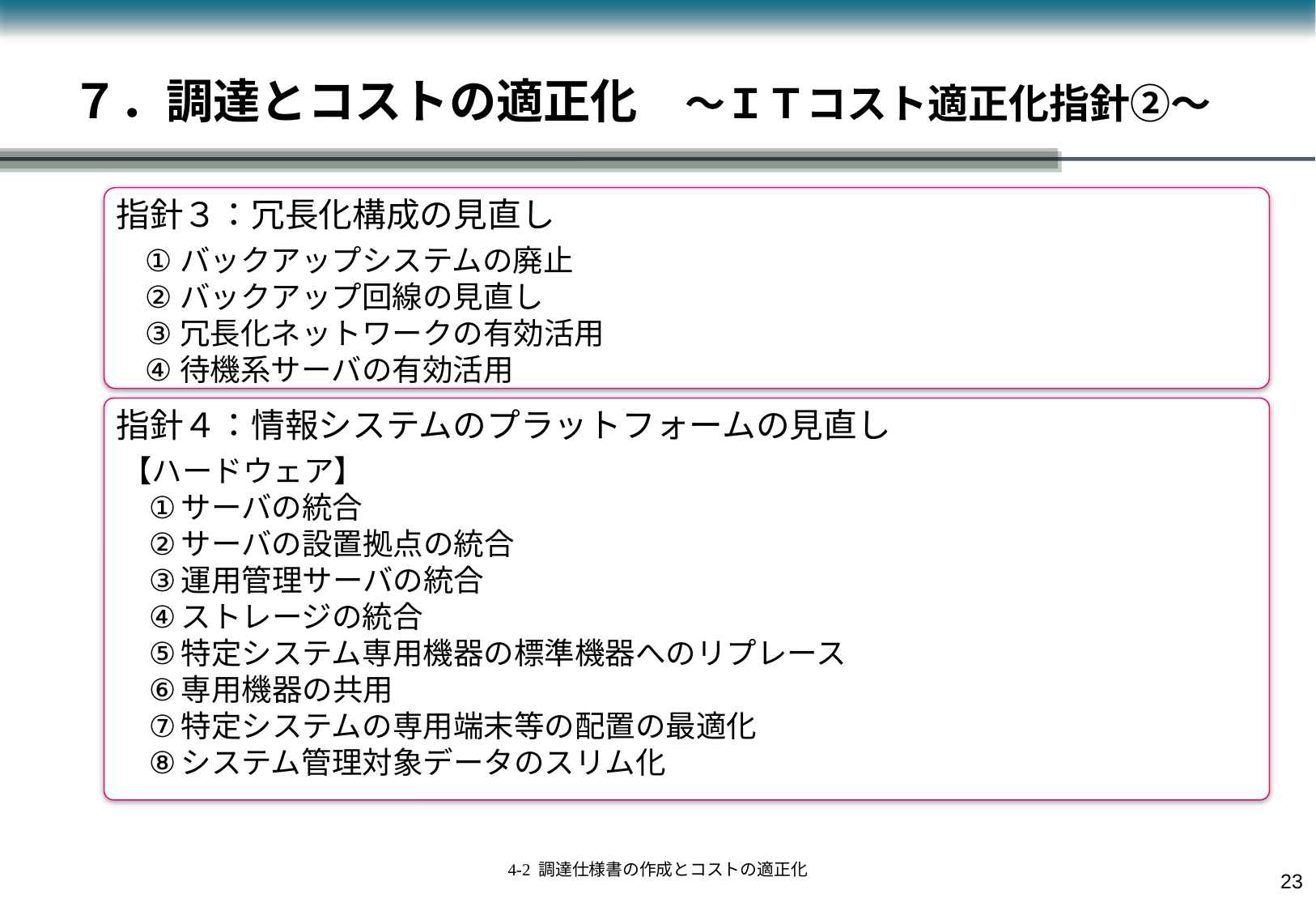

# ７．調達とコストの適正化　～ＩＴコスト適正化指針②～

指針３：冗長化構成の見直し
バックアップシステムの廃止
バックアップ回線の見直し
冗長化ネットワークの有効活用
待機系サーバの有効活用

指針４：情報システムのプラットフォームの見直し
【ハードウェア】
サーバの統合
サーバの設置拠点の統合
運用管理サーバの統合
ストレージの統合
特定システム専用機器の標準機器へのリプレース
専用機器の共用
特定システムの専用端末等の配置の最適化
システム管理対象データのスリム化
23
4-2 調達仕様書の作成とコストの適正化